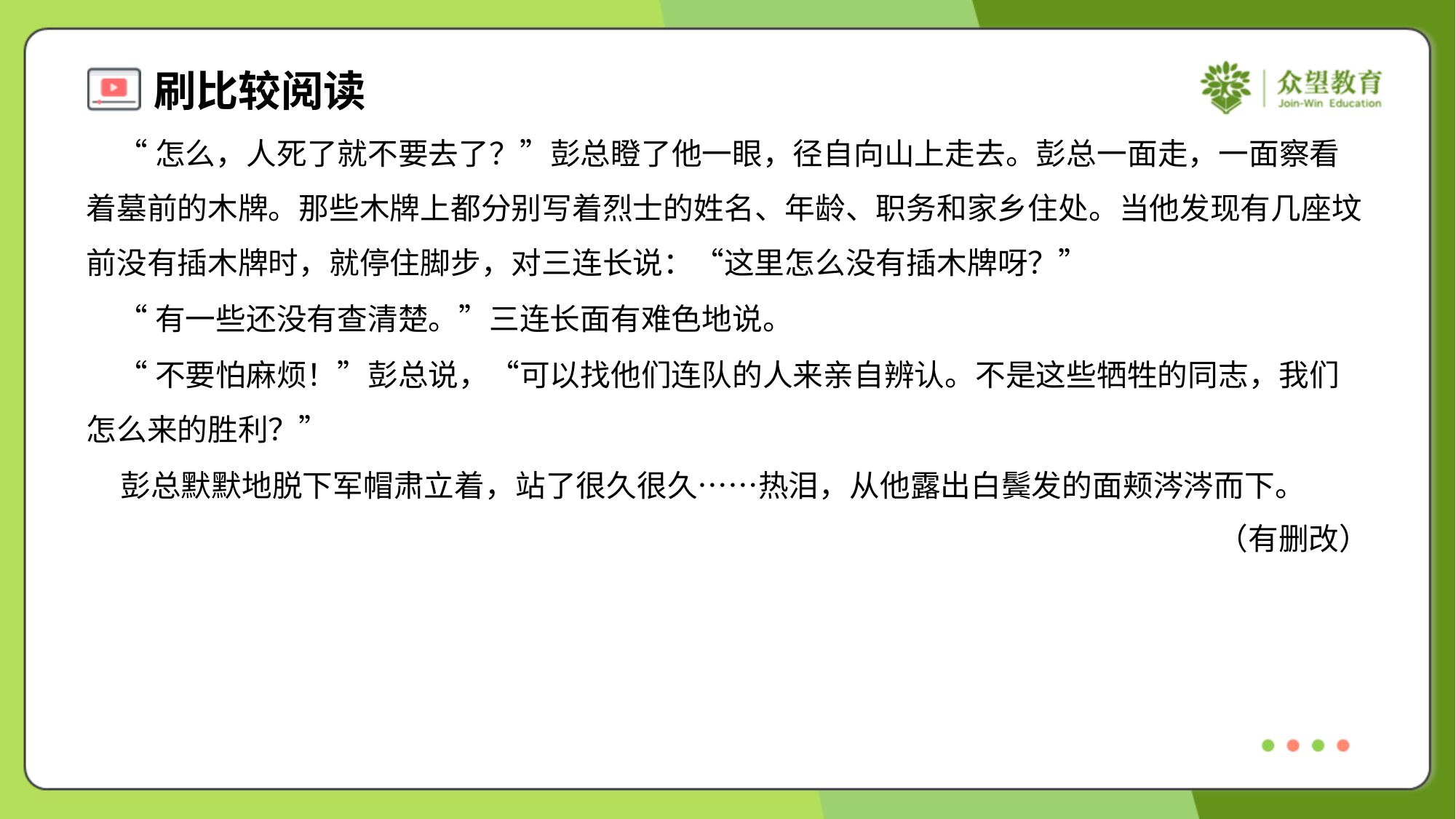

“怎么，人死了就不要去了？”彭总瞪了他一眼，径自向山上走去。彭总一面走，一面察看
着墓前的木牌。那些木牌上都分别写着烈士的姓名、年龄、职务和家乡住处。当他发现有几座坟
前没有插木牌时，就停住脚步，对三连长说：“这里怎么没有插木牌呀？”
    “有一些还没有查清楚。”三连长面有难色地说。
    “不要怕麻烦！”彭总说，“可以找他们连队的人来亲自辨认。不是这些牺牲的同志，我们
怎么来的胜利？”
    彭总默默地脱下军帽肃立着，站了很久很久……热泪，从他露出白鬓发的面颊涔涔而下。
（有删改）